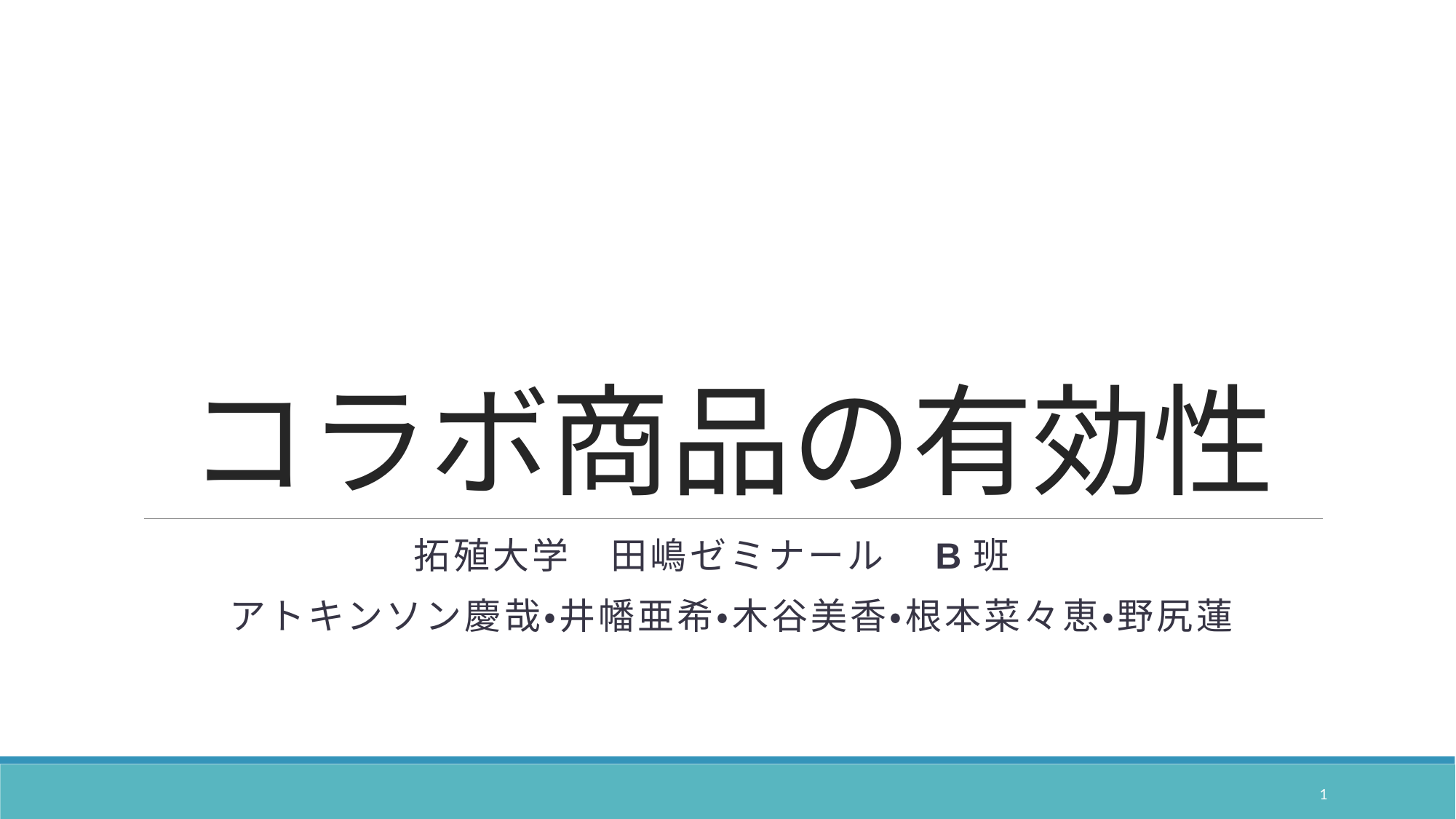

# コラボ商品の有効性
拓殖大学　田嶋ゼミナール　B班
アトキンソン慶哉・井幡亜希・木谷美香・根本菜々恵・野尻蓮
1